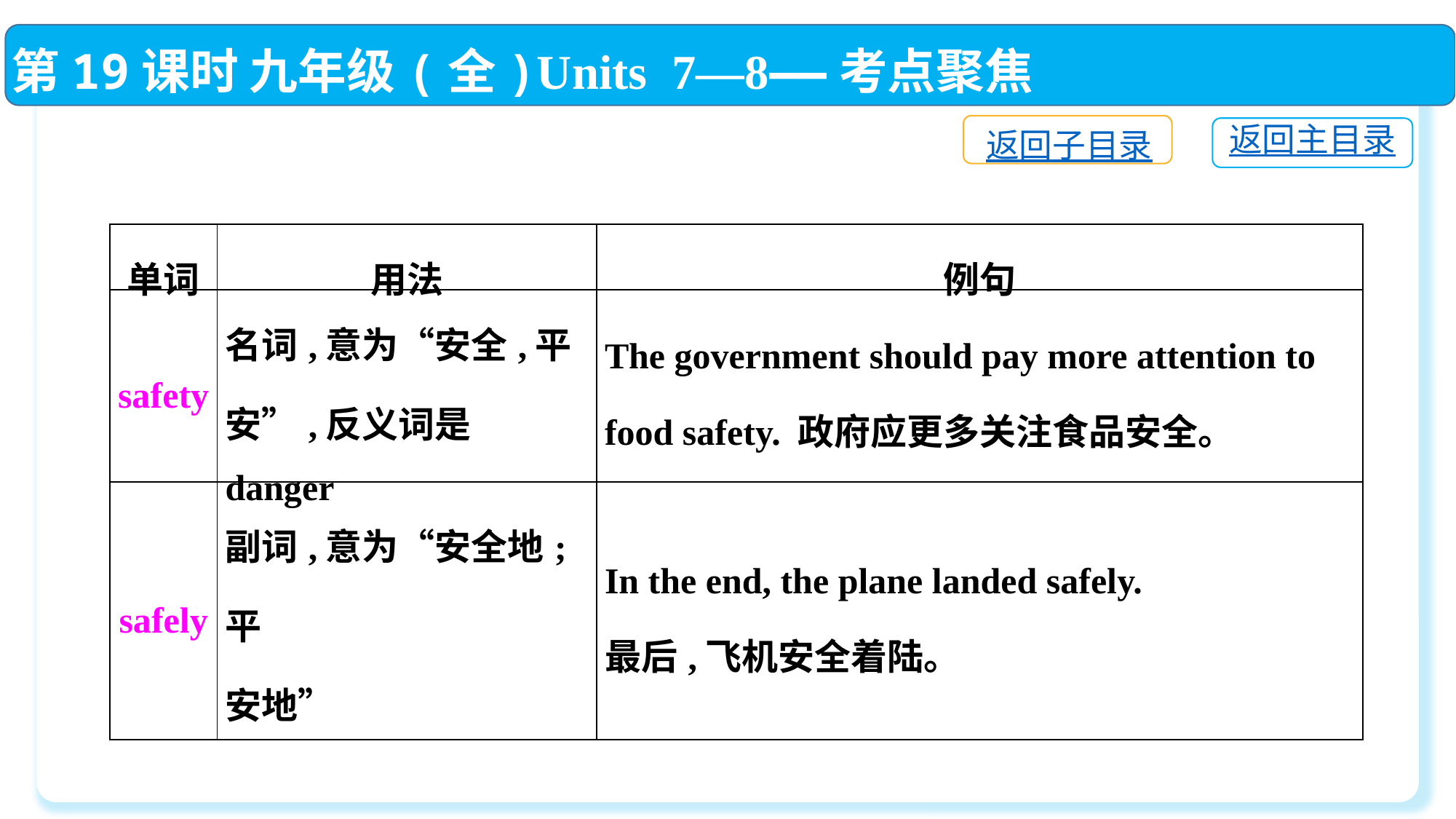

第19课时 九年级(全)Units  7—8——考点聚焦

返回子目录
返回主目录

| 单词 | 用法 | 例句 |
| --- | --- | --- |
| safety | 名词,意为“安全,平安”,反义词是danger | The government should pay more attention to food safety. 政府应更多关注食品安全。 |
| safely | 副词,意为“安全地;平 安地” | In the end, the plane landed safely. 最后,飞机安全着陆。 |